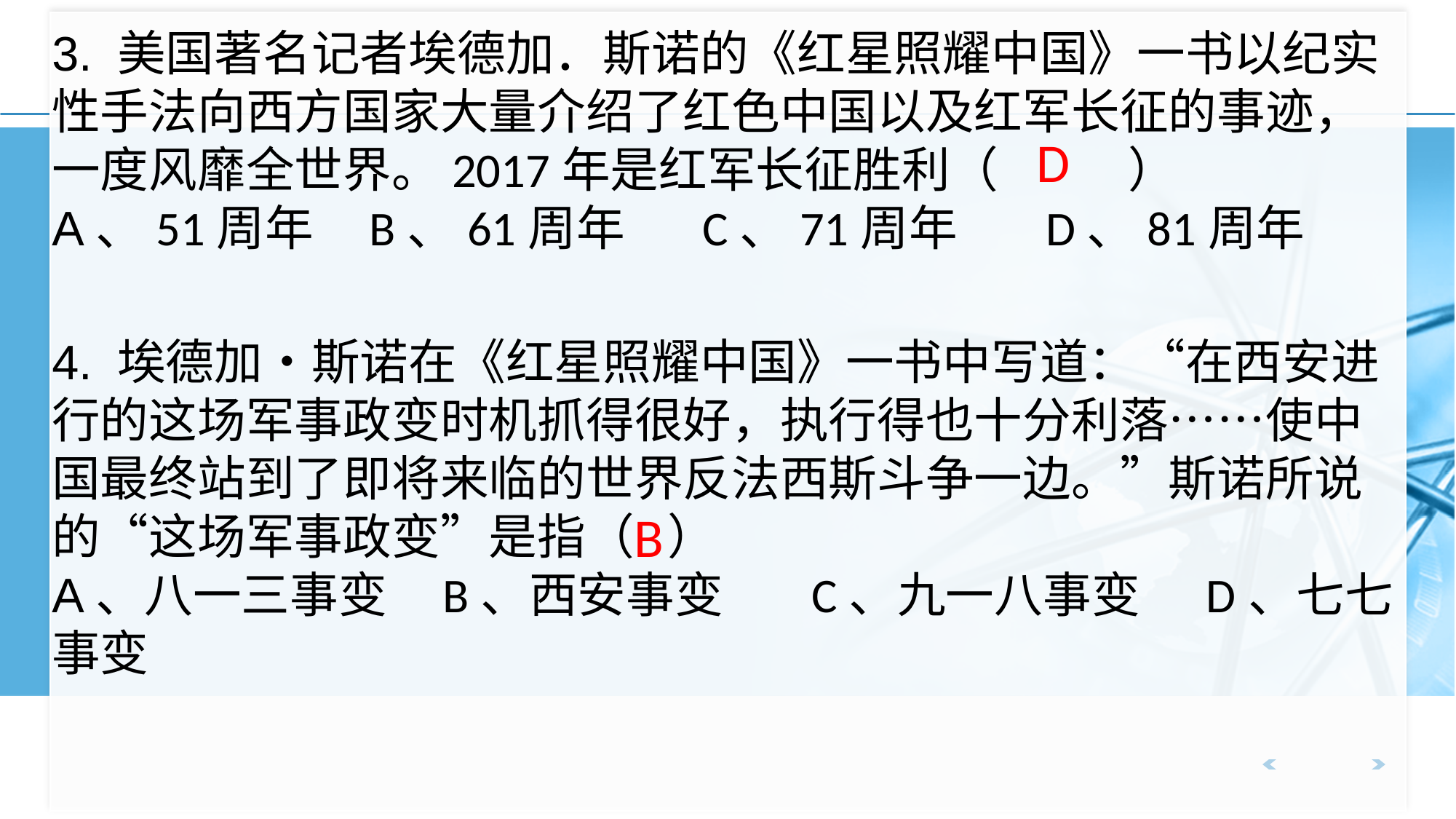

3. 美国著名记者埃德加．斯诺的《红星照耀中国》一书以纪实性手法向西方国家大量介绍了红色中国以及红军长征的事迹，一度风靡全世界。2017年是红军长征胜利（　　   ）
A、51周年    B、61周年      C、71周年       D、81周年
D
4. 埃德加•斯诺在《红星照耀中国》一书中写道：“在西安进行的这场军事政变时机抓得很好，执行得也十分利落……使中国最终站到了即将来临的世界反法西斯斗争一边。”斯诺所说的“这场军事政变”是指（   ）
A、八一三事变    B、西安事变       C、九一八事变     D、七七事变
 B